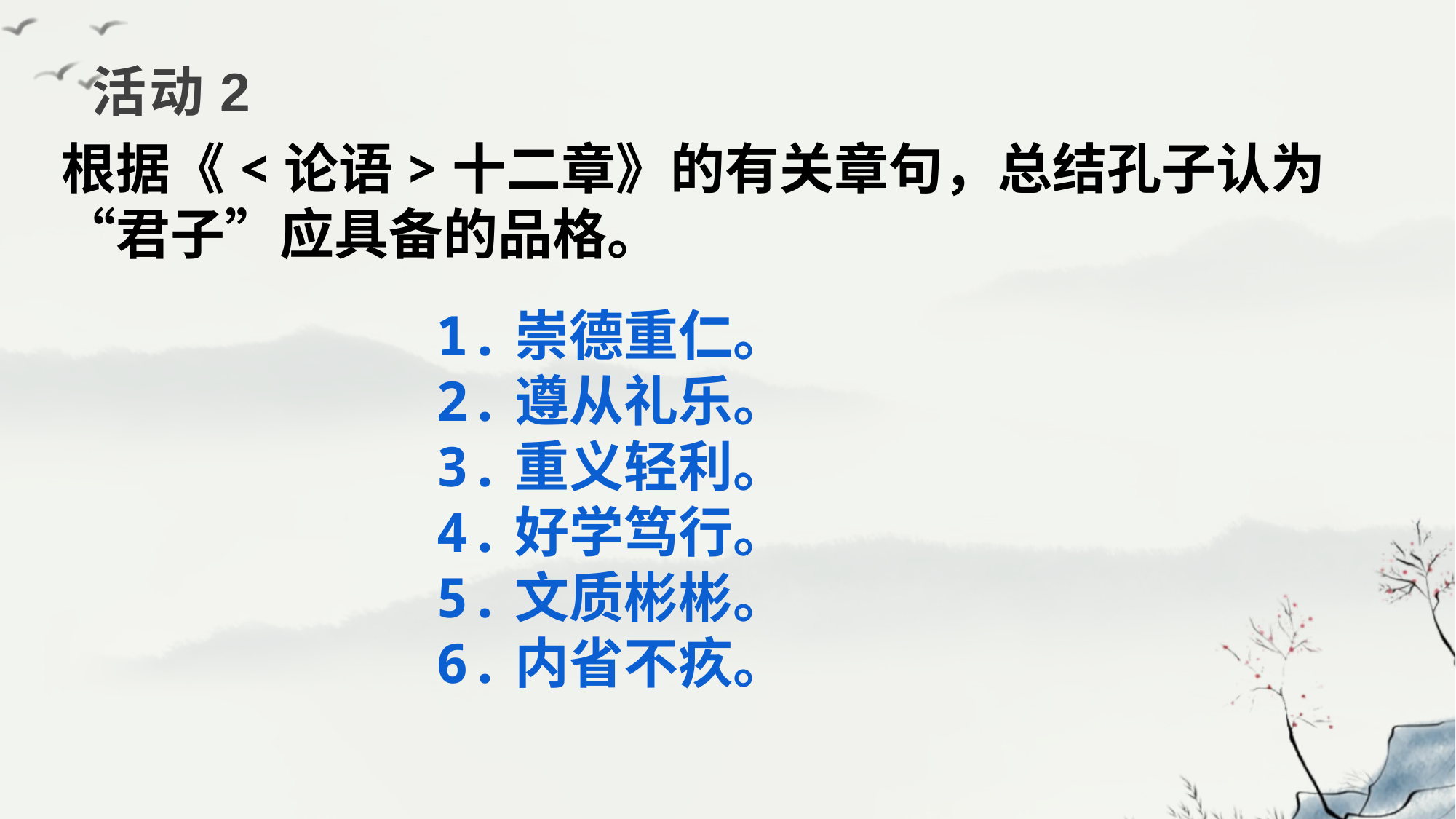

# 活动2
根据《<论语>十二章》的有关章句，总结孔子认为“君子”应具备的品格。
1.崇德重仁。
2.遵从礼乐。
3.重义轻利。
4.好学笃行。
5.文质彬彬。
6.内省不疚。